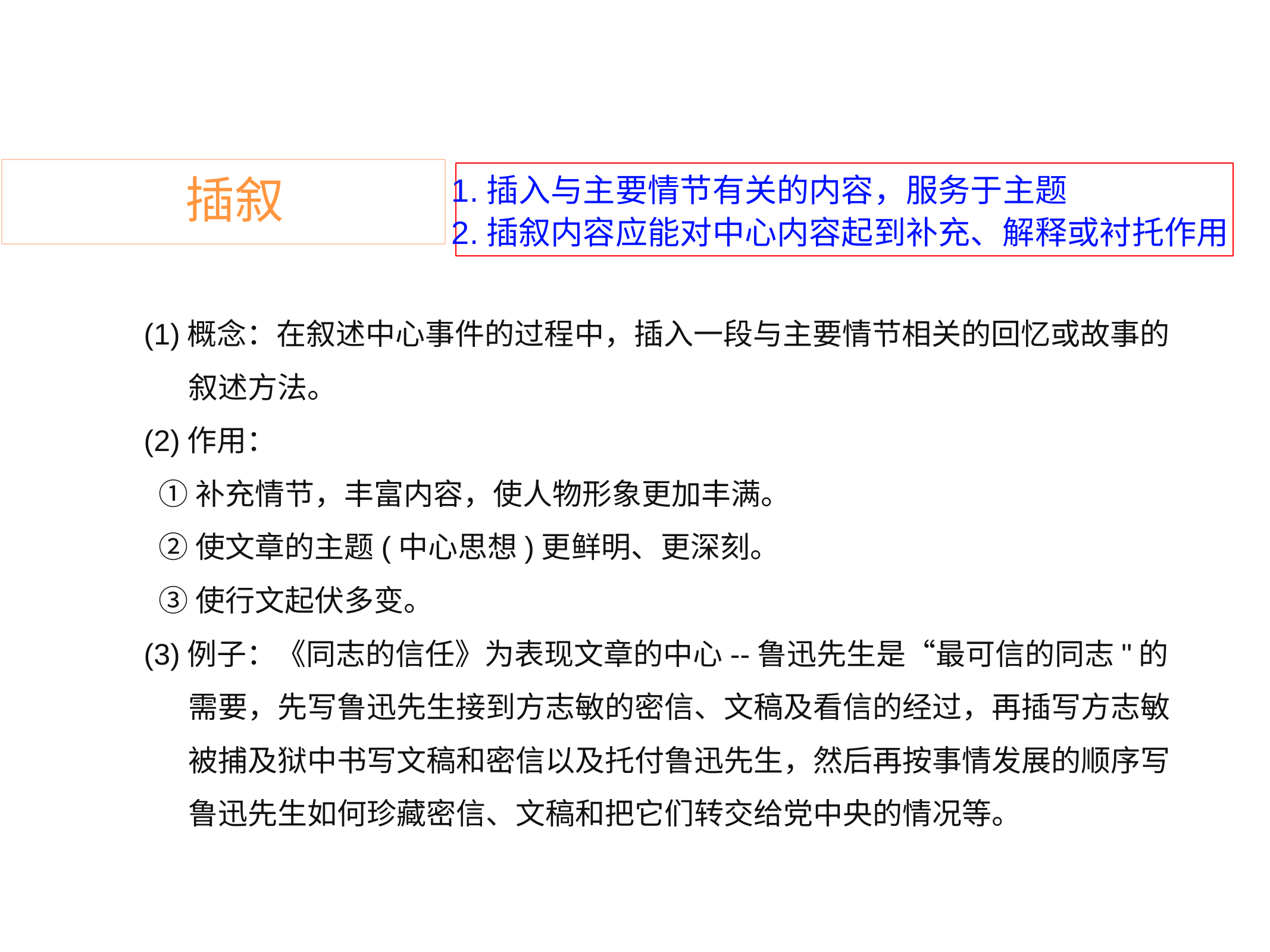

1.插入与主要情节有关的内容，服务于主题
2.插叙内容应能对中心内容起到补充、解释或衬托作用
插叙
(1)概念：在叙述中心事件的过程中，插入一段与主要情节相关的回忆或故事的

		叙述方法。

(2)作用：

	①补充情节，丰富内容，使人物形象更加丰满。

	②使文章的主题(中心思想)更鲜明、更深刻。

	③使行文起伏多变。

(3)例子：《同志的信任》为表现文章的中心--鲁迅先生是“最可信的同志"的

		需要，先写鲁迅先生接到方志敏的密信、文稿及看信的经过，再插写方志敏

		被捕及狱中书写文稿和密信以及托付鲁迅先生，然后再按事情发展的顺序写

		鲁迅先生如何珍藏密信、文稿和把它们转交给党中央的情况等。